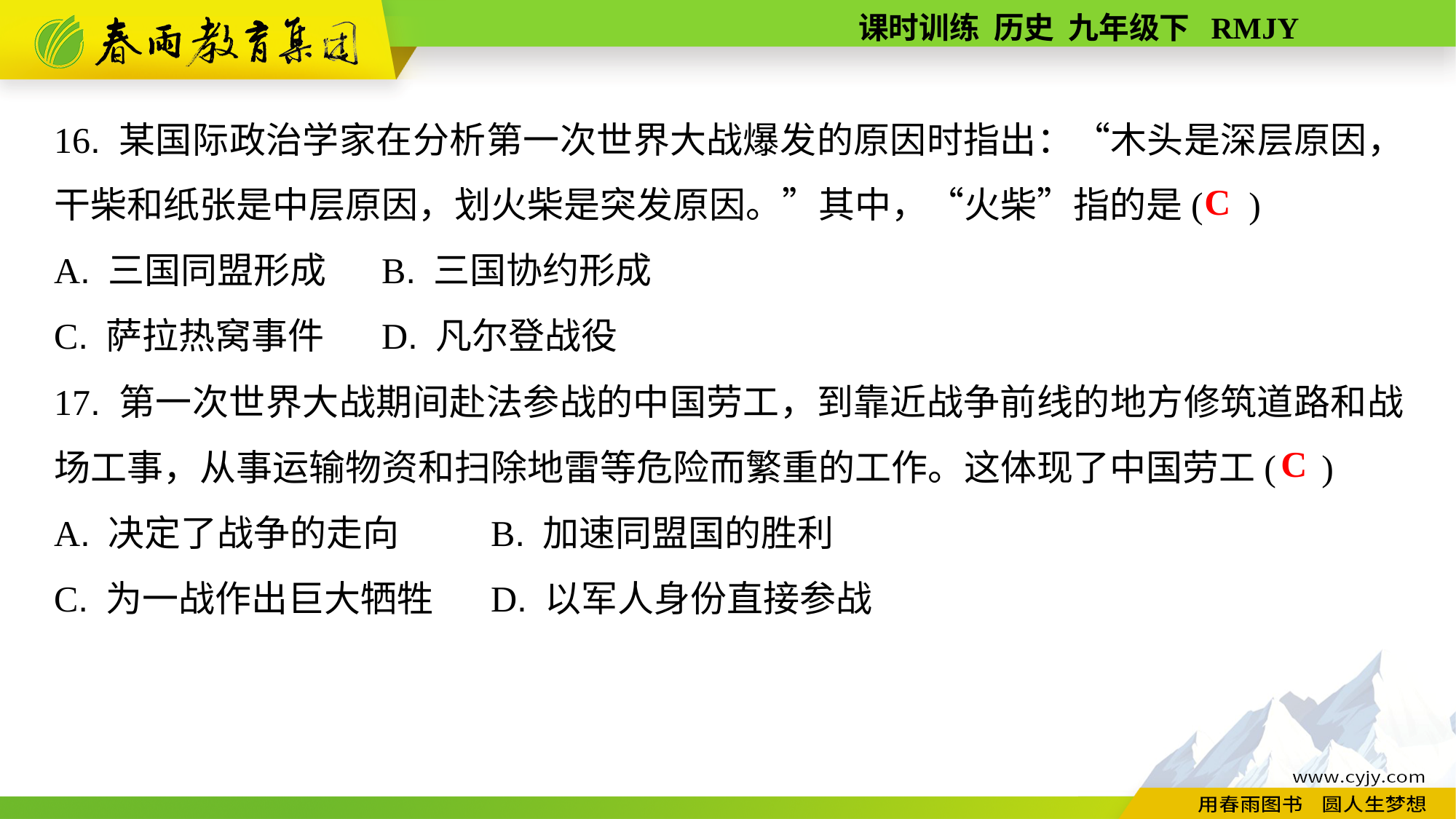

16. 某国际政治学家在分析第一次世界大战爆发的原因时指出：“木头是深层原因，干柴和纸张是中层原因，划火柴是突发原因。”其中，“火柴”指的是(     )
A. 三国同盟形成	B. 三国协约形成
C. 萨拉热窝事件	D. 凡尔登战役
17. 第一次世界大战期间赴法参战的中国劳工，到靠近战争前线的地方修筑道路和战场工事，从事运输物资和扫除地雷等危险而繁重的工作。这体现了中国劳工(     )
A. 决定了战争的走向	B. 加速同盟国的胜利
C. 为一战作出巨大牺牲	D. 以军人身份直接参战
C
C